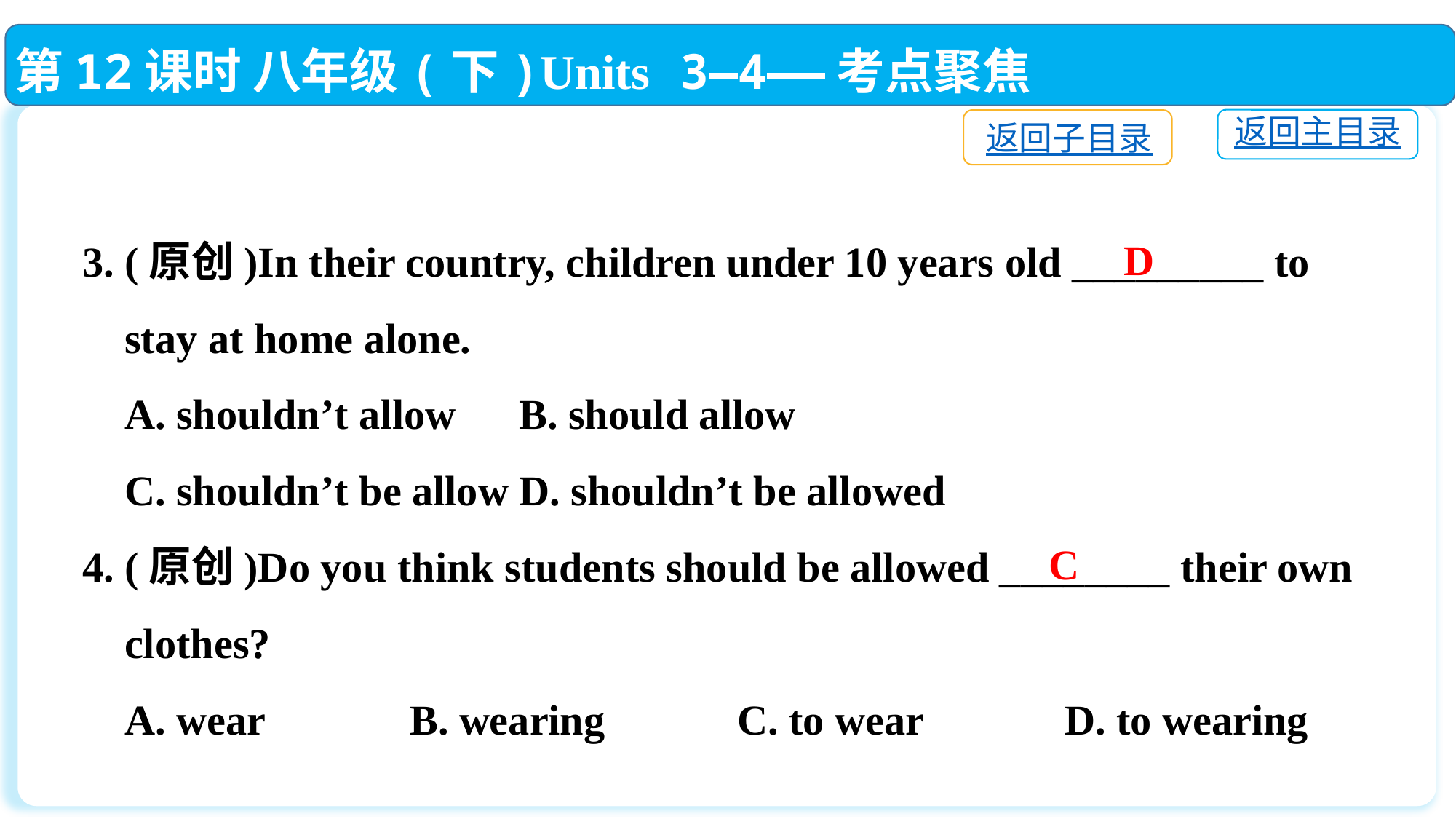

第12课时 八年级(下)Units 3—4——考点聚焦

返回主目录

返回子目录
3. (原创)In their country, children under 10 years old _________ to
    stay at home alone.
    A. shouldn’t allow	B. should allow
    C. shouldn’t be allow	D. shouldn’t be allowed
4. (原创)Do you think students should be allowed ________ their own
    clothes?
    A. wear		B. wearing		C. to wear		D. to wearing
D
C